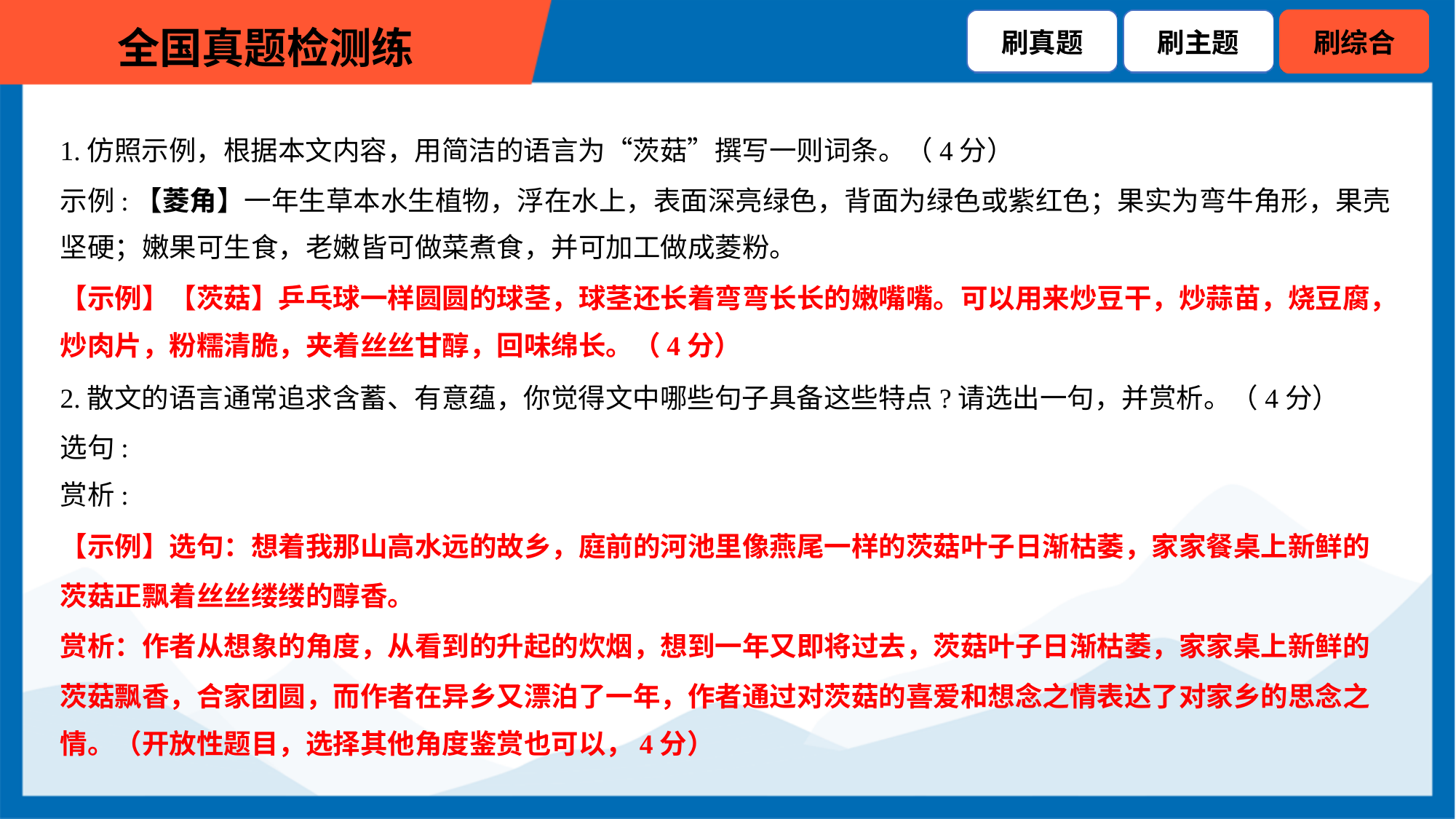

1.仿照示例，根据本文内容，用简洁的语言为“茨菇”撰写一则词条。（4分）
示例:【菱角】一年生草本水生植物，浮在水上，表面深亮绿色，背面为绿色或紫红色；果实为弯牛角形，果壳
坚硬；嫩果可生食，老嫩皆可做菜煮食，并可加工做成菱粉。
【示例】【茨菇】乒乓球一样圆圆的球茎，球茎还长着弯弯长长的嫩嘴嘴。可以用来炒豆干，炒蒜苗，烧豆腐，
炒肉片，粉糯清脆，夹着丝丝甘醇，回味绵长。（4分）
2.散文的语言通常追求含蓄、有意蕴，你觉得文中哪些句子具备这些特点?请选出一句，并赏析。（4分）
选句:
赏析:
【示例】选句：想着我那山高水远的故乡，庭前的河池里像燕尾一样的茨菇叶子日渐枯萎，家家餐桌上新鲜的
茨菇正飘着丝丝缕缕的醇香。
赏析：作者从想象的角度，从看到的升起的炊烟，想到一年又即将过去，茨菇叶子日渐枯萎，家家桌上新鲜的
茨菇飘香，合家团圆，而作者在异乡又漂泊了一年，作者通过对茨菇的喜爱和想念之情表达了对家乡的思念之
情。（开放性题目，选择其他角度鉴赏也可以，4分）